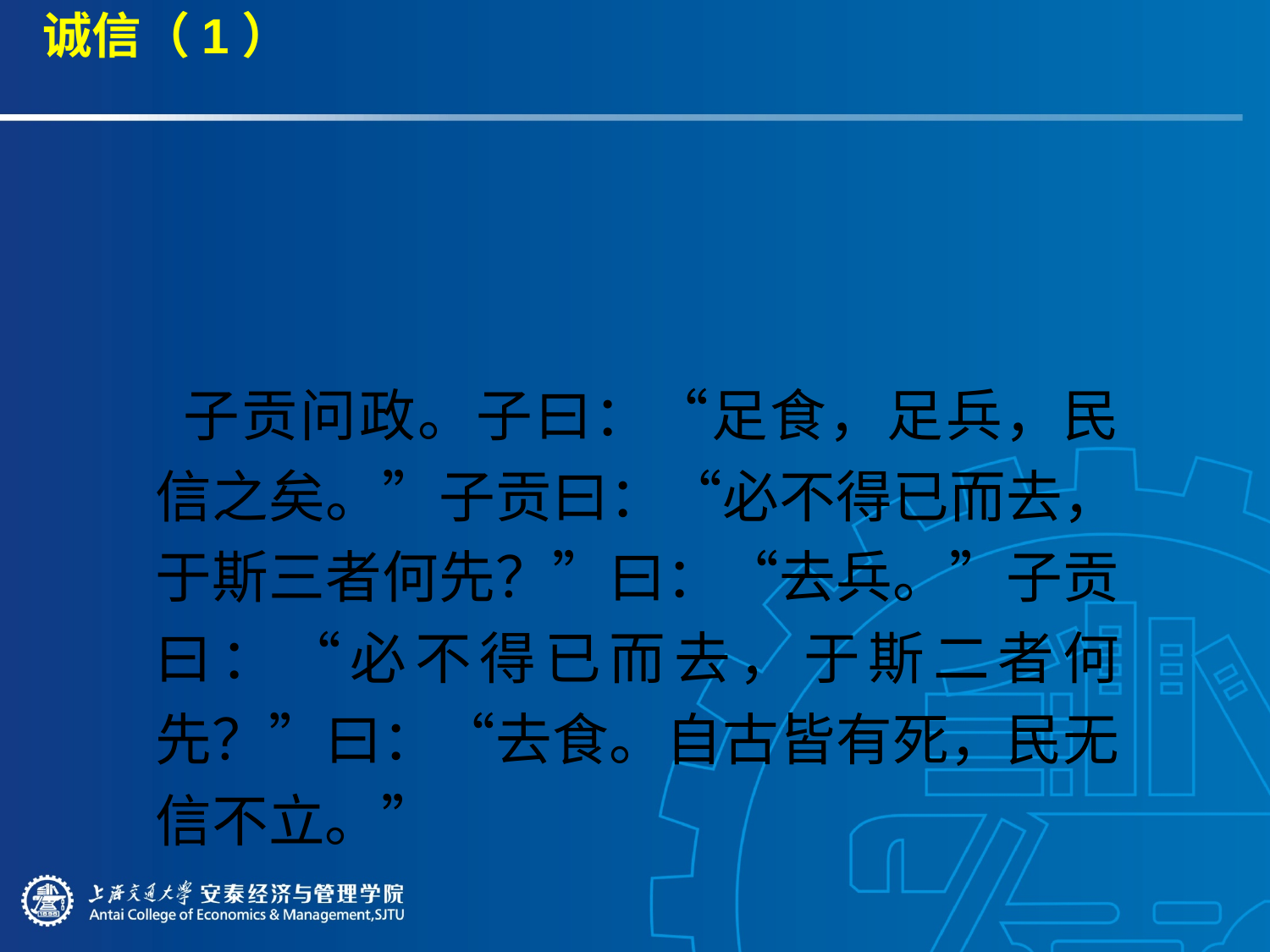

# 诚信（1）
    子贡问政。子曰：“足食，足兵，民信之矣。”子贡曰：“必不得已而去，于斯三者何先？”曰：“去兵。”子贡曰：“必不得已而去，于斯二者何先？”曰：“去食。自古皆有死，民无信不立。”